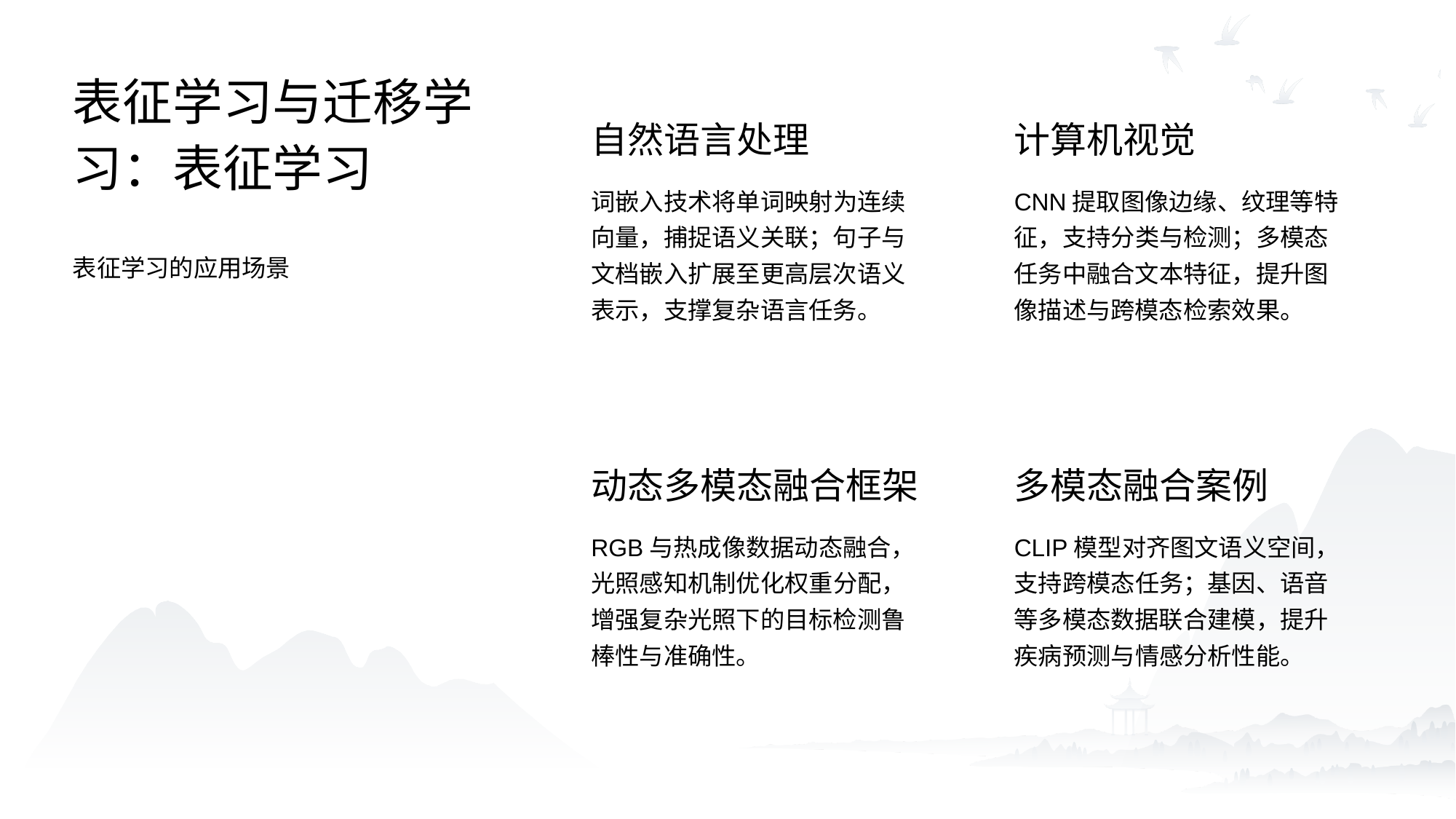

表征学习与迁移学习：表征学习

自然语言处理
计算机视觉
词嵌入技术将单词映射为连续向量，捕捉语义关联；句子与文档嵌入扩展至更高层次语义表示，支撑复杂语言任务。
CNN提取图像边缘、纹理等特征，支持分类与检测；多模态任务中融合文本特征，提升图像描述与跨模态检索效果。
表征学习的应用场景

动态多模态融合框架
多模态融合案例
RGB与热成像数据动态融合，光照感知机制优化权重分配，增强复杂光照下的目标检测鲁棒性与准确性。
CLIP模型对齐图文语义空间，支持跨模态任务；基因、语音等多模态数据联合建模，提升疾病预测与情感分析性能。